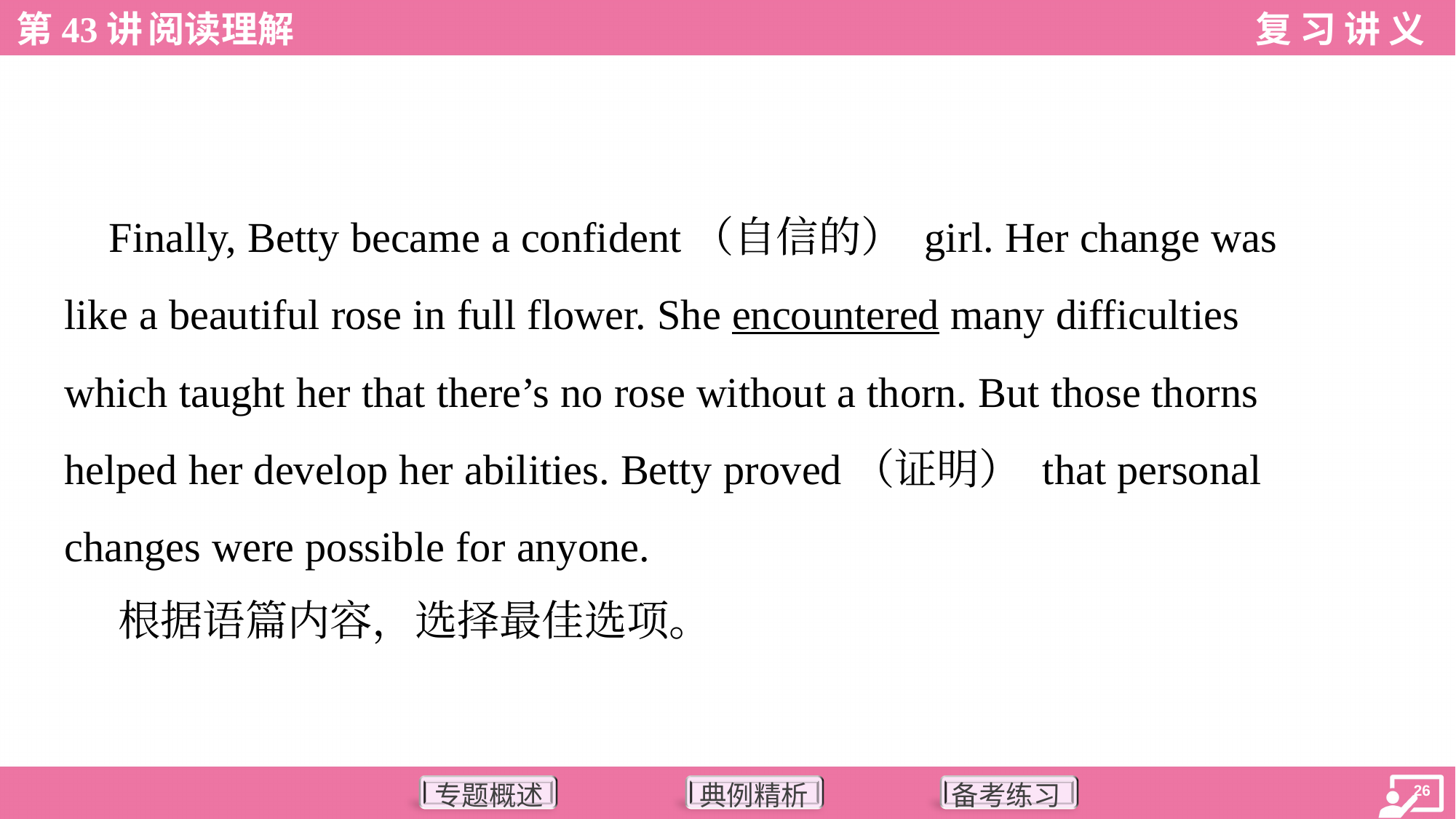

Finally, Betty became a confident（自信的） girl. Her change was
like a beautiful rose in full flower. She encountered many difficulties
which taught her that there’s no rose without a thorn. But those thorns
helped her develop her abilities. Betty proved（证明） that personal
changes were possible for anyone.
    根据语篇内容，选择最佳选项。